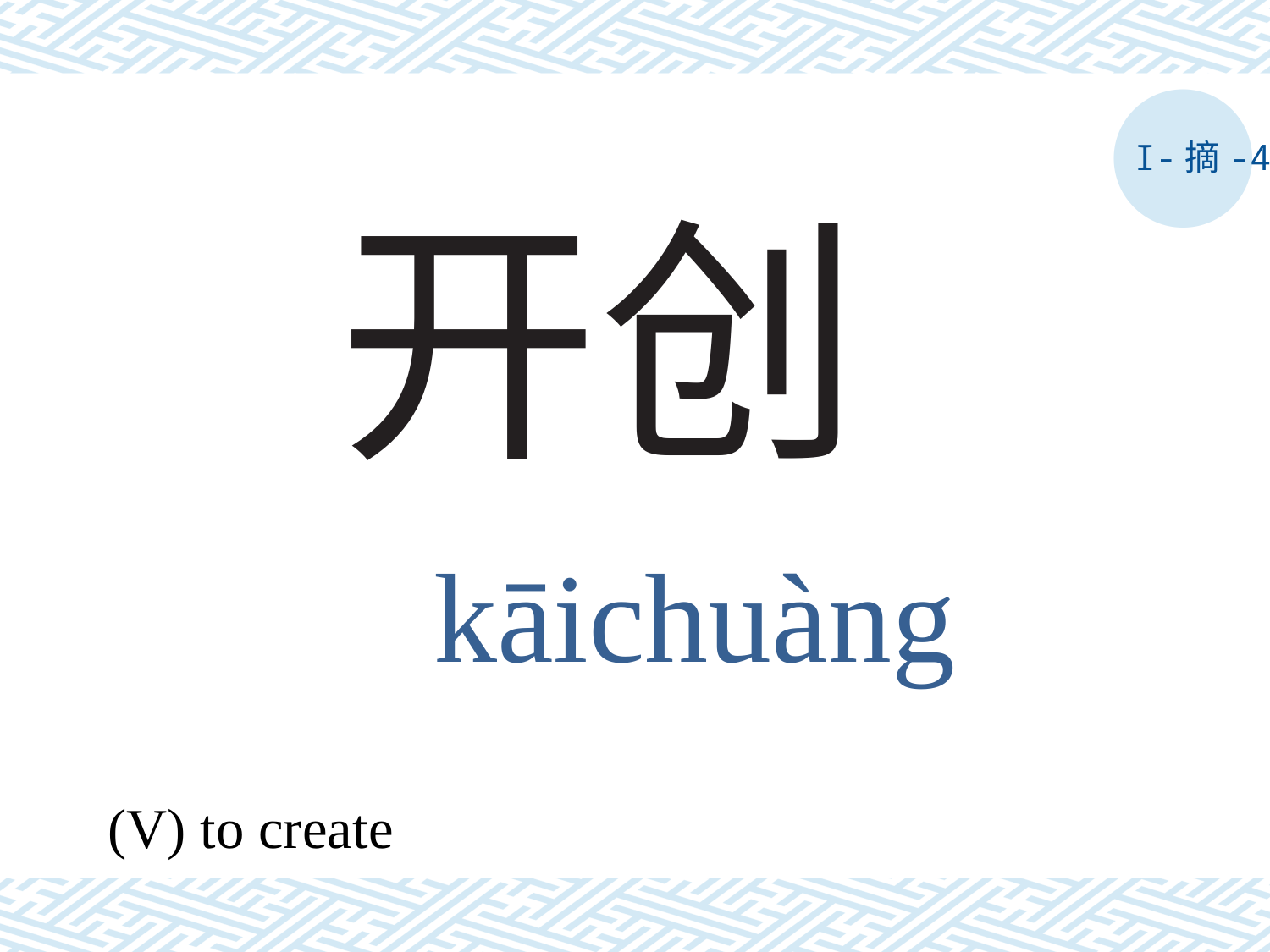

I-摘-4

# 开创
kāichuàng
(V) to create